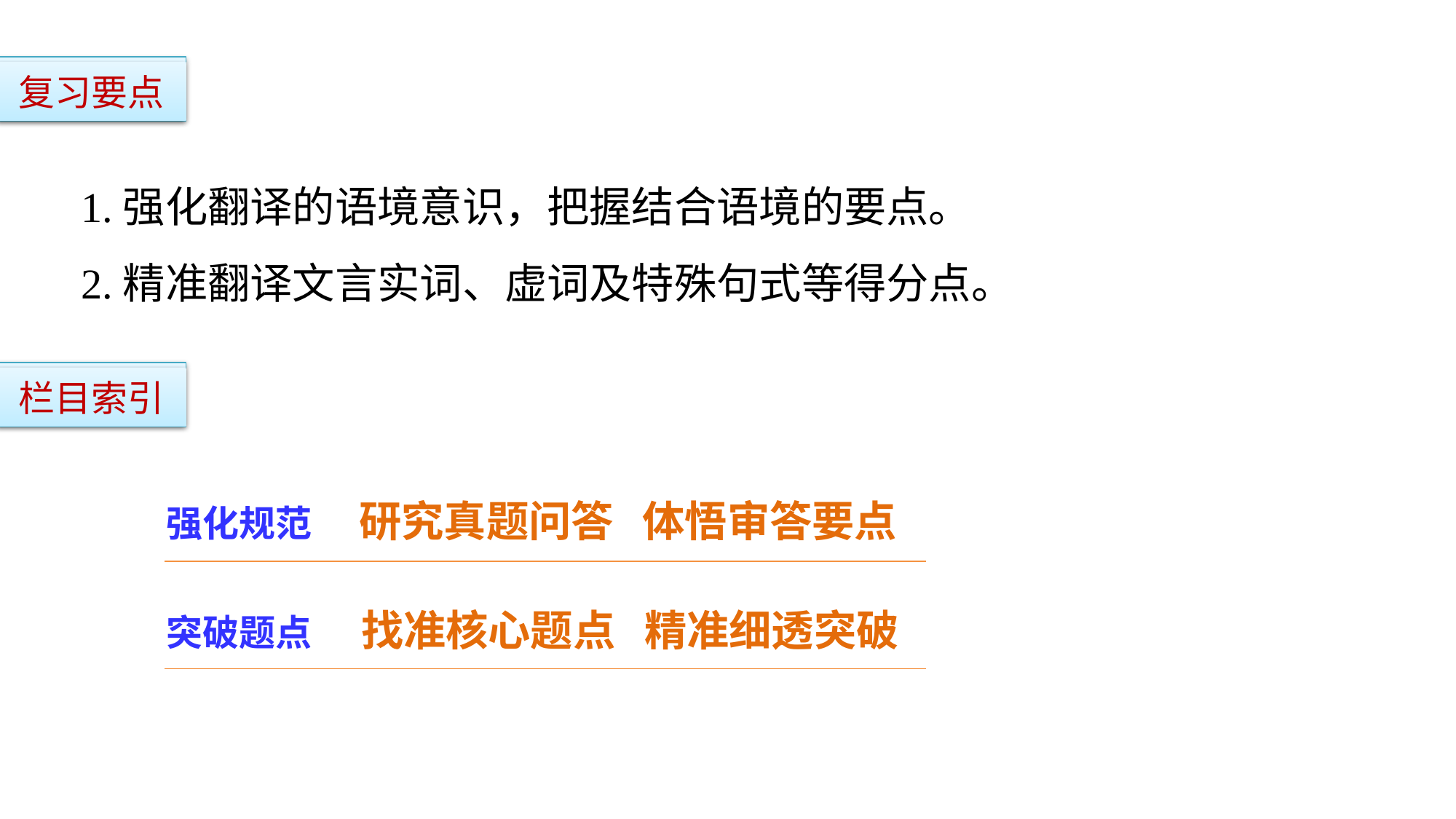

复习要点
1.强化翻译的语境意识，把握结合语境的要点。
2.精准翻译文言实词、虚词及特殊句式等得分点。

栏目索引
强化规范     研究真题问答   体悟审答要点
突破题点      找准核心题点   精准细透突破